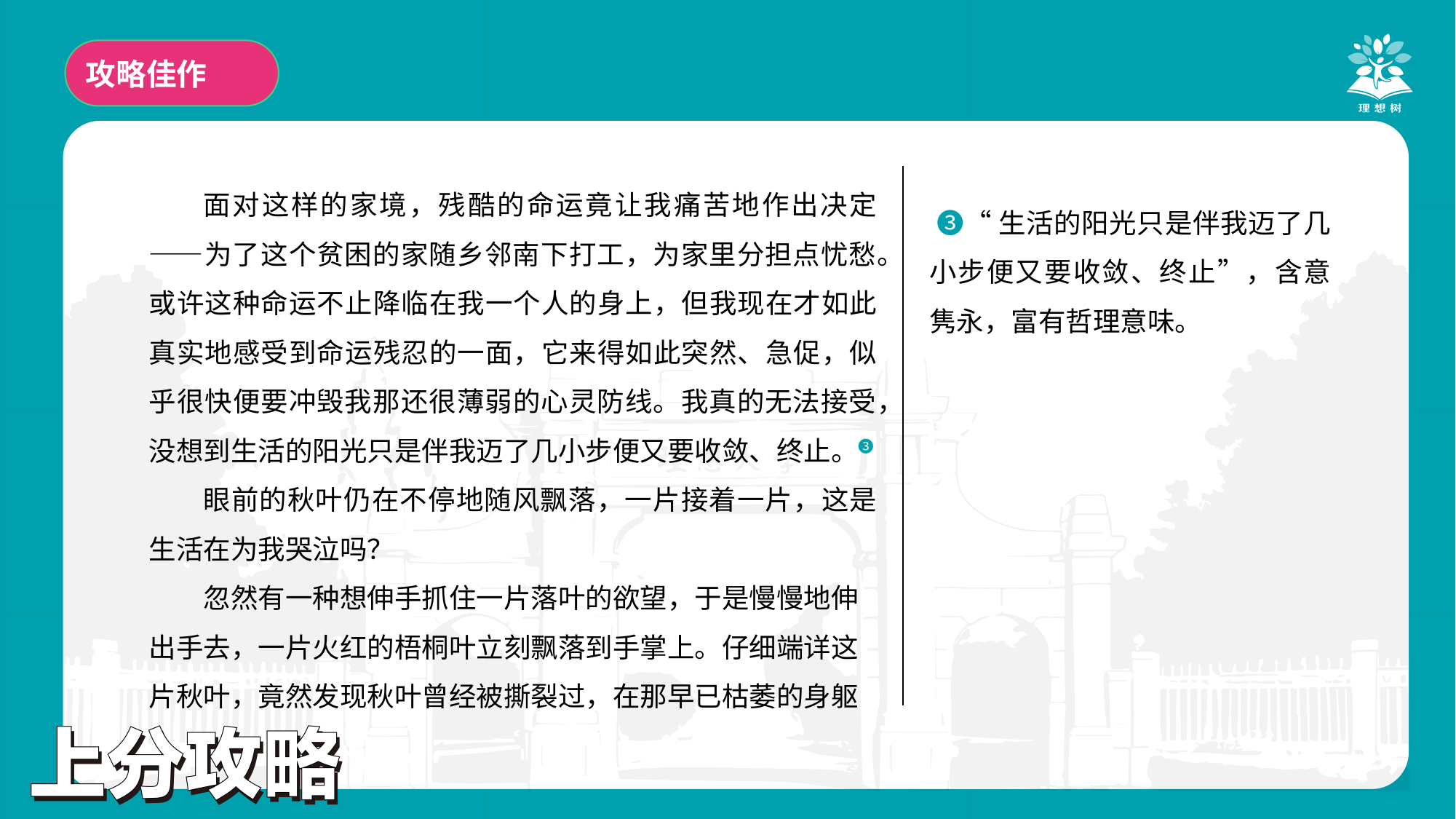

攻略佳作
面对这样的家境，残酷的命运竟让我痛苦地作出决定——为了这个贫困的家随乡邻南下打工，为家里分担点忧愁。或许这种命运不止降临在我一个人的身上，但我现在才如此真实地感受到命运残忍的一面，它来得如此突然、急促，似乎很快便要冲毁我那还很薄弱的心灵防线。我真的无法接受，没想到生活的阳光只是伴我迈了几小步便又要收敛、终止。❸
眼前的秋叶仍在不停地随风飘落，一片接着一片，这是生活在为我哭泣吗？
忽然有一种想伸手抓住一片落叶的欲望，于是慢慢地伸出手去，一片火红的梧桐叶立刻飘落到手掌上。仔细端详这片秋叶，竟然发现秋叶曾经被撕裂过，在那早已枯萎的身躯
 ❸“生活的阳光只是伴我迈了几小步便又要收敛、终止”，含意隽永，富有哲理意味。